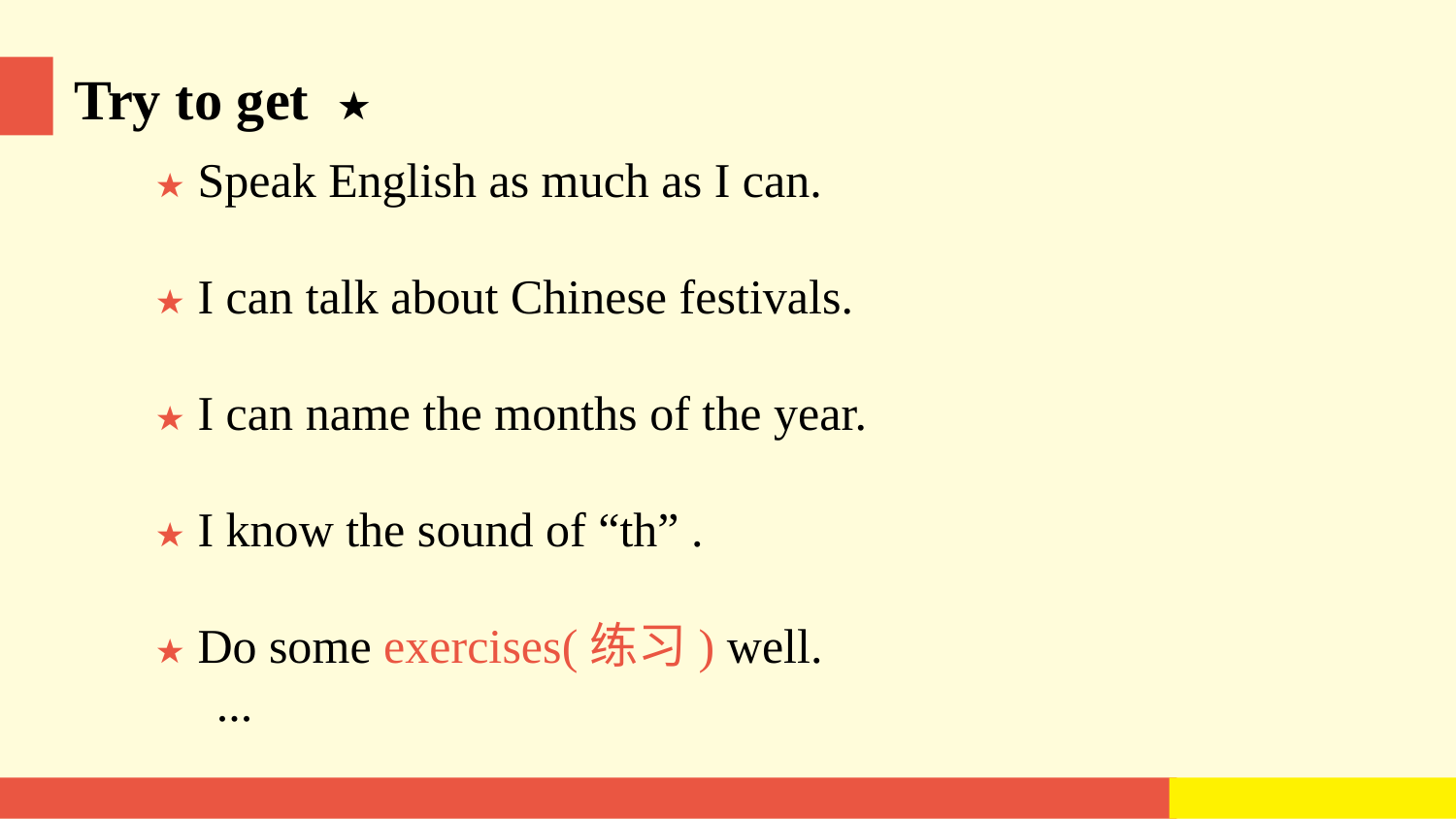

Try to get  ★
★ Speak English as much as I can.

★ I can talk about Chinese festivals.

★ I can name the months of the year.

★ I know the sound of “th” .

★ Do some exercises(练习) well.
     ...